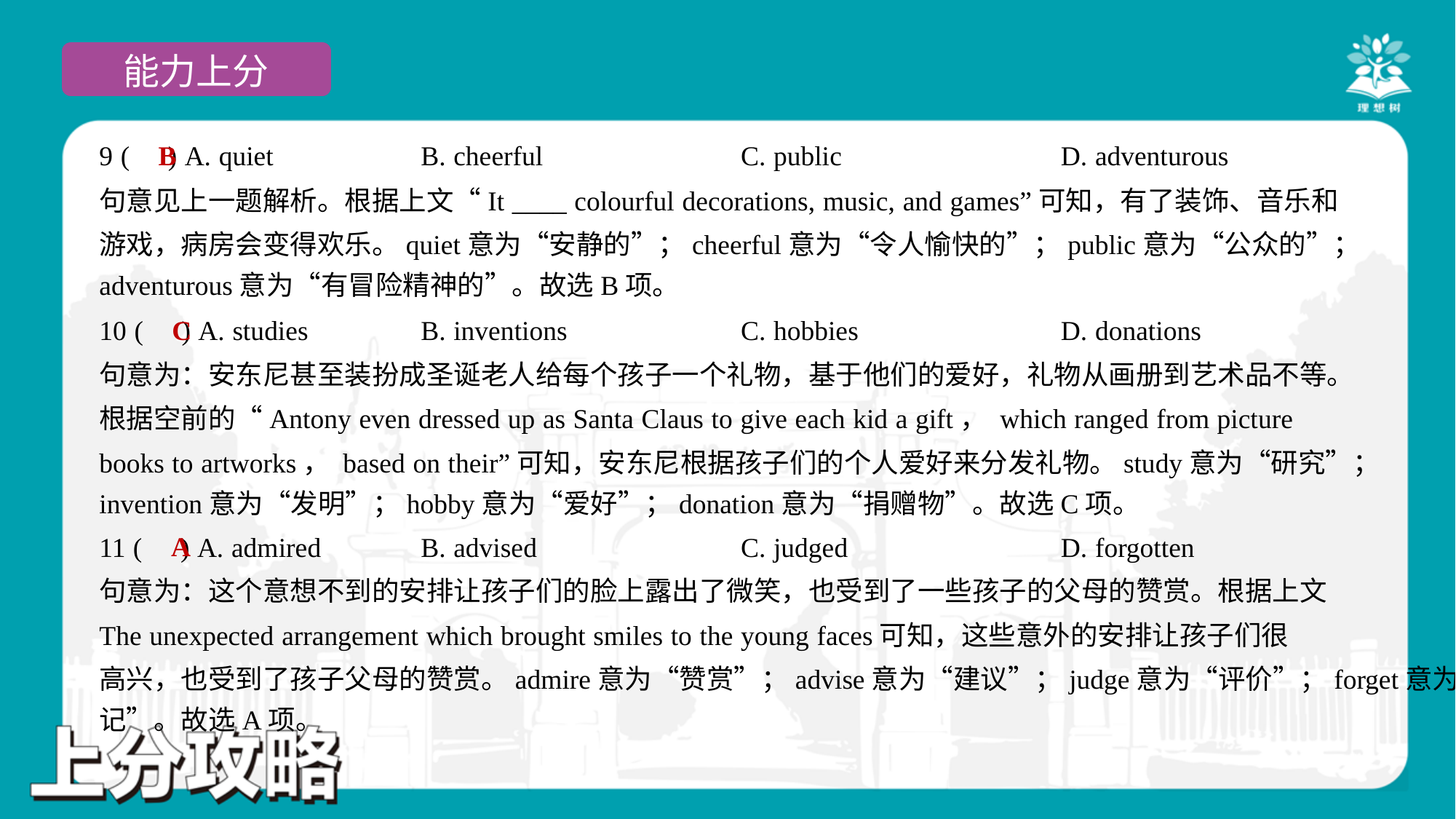

B
9 (     ) A. quiet	B. cheerful	C. public	D. adventurous
句意见上一题解析。根据上文“It ____ colourful decorations, music, and games”可知，有了装饰、音乐和
游戏，病房会变得欢乐。quiet意为“安静的”；cheerful意为“令人愉快的”；public意为“公众的”；
adventurous意为“有冒险精神的”。故选B项。
C
10 (     ) A. studies	B. inventions	C. hobbies	D. donations
句意为：安东尼甚至装扮成圣诞老人给每个孩子一个礼物，基于他们的爱好，礼物从画册到艺术品不等。
根据空前的“Antony even dressed up as Santa Claus to give each kid a gift， which ranged from picture
books to artworks， based on their”可知，安东尼根据孩子们的个人爱好来分发礼物。study意为“研究”；
invention意为“发明”；hobby意为“爱好”；donation意为“捐赠物”。故选C项。
A
11 (     ) A. admired	B. advised	C. judged	D. forgotten
句意为：这个意想不到的安排让孩子们的脸上露出了微笑，也受到了一些孩子的父母的赞赏。根据上文
The unexpected arrangement which brought smiles to the young faces可知，这些意外的安排让孩子们很
高兴，也受到了孩子父母的赞赏。admire意为“赞赏”；advise意为“建议”；judge意为“评价”；forget意为“忘
记”。故选A项。